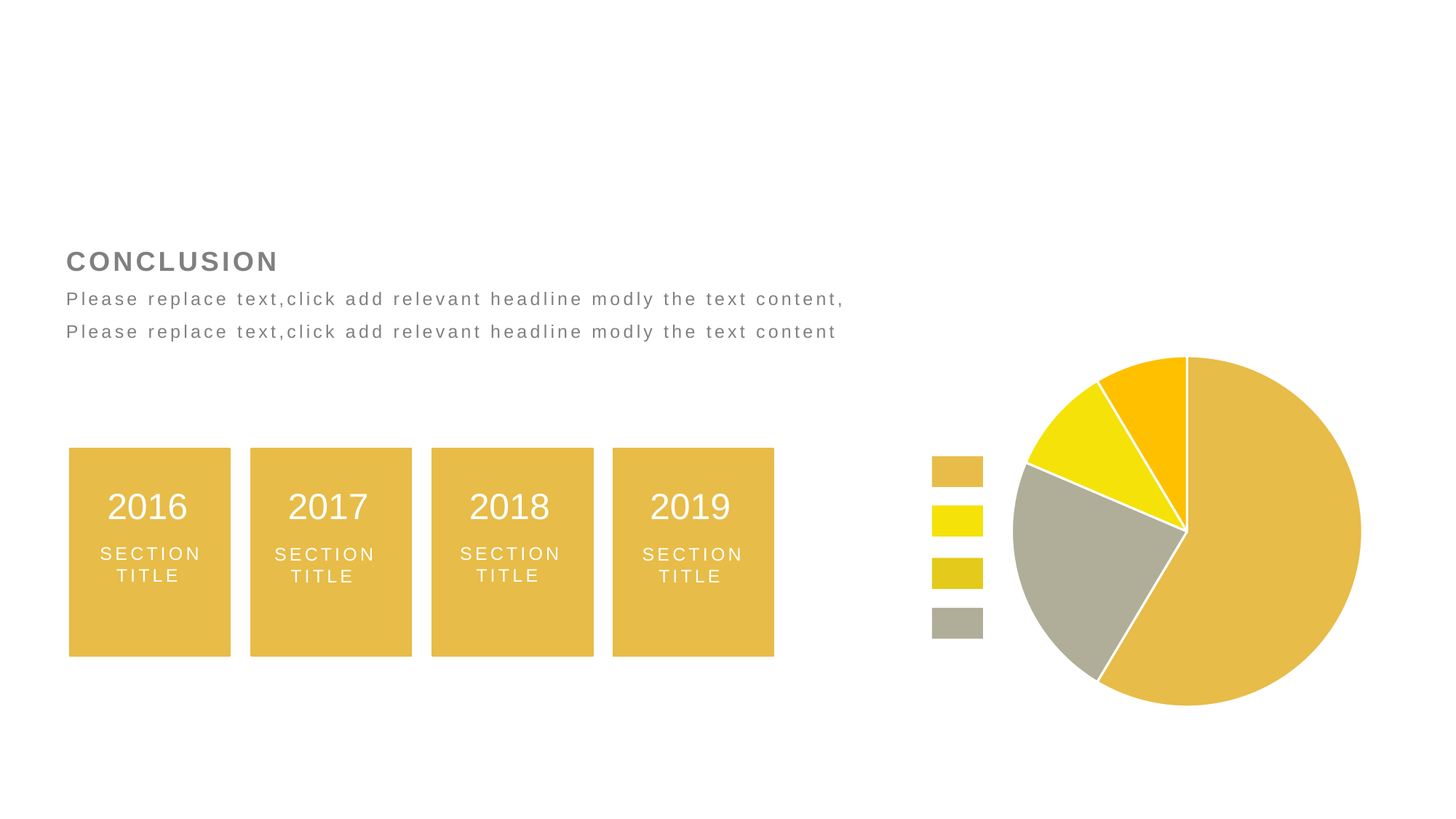

CONCLUSION
Please replace text,click add relevant headline modly the text content,
Please replace text,click add relevant headline modly the text content

### Chart

| Category | 销售额 |
|---|---|
| 第一季度 | 8.2 |
| 第二季度 | 3.2 |
| 第三季度 | 1.4 |
| 第四季度 | 1.2 |

2016
2017
2018
2019

SECTION
  TITLE
SECTION
  TITLE
SECTION
  TITLE
SECTION
  TITLE